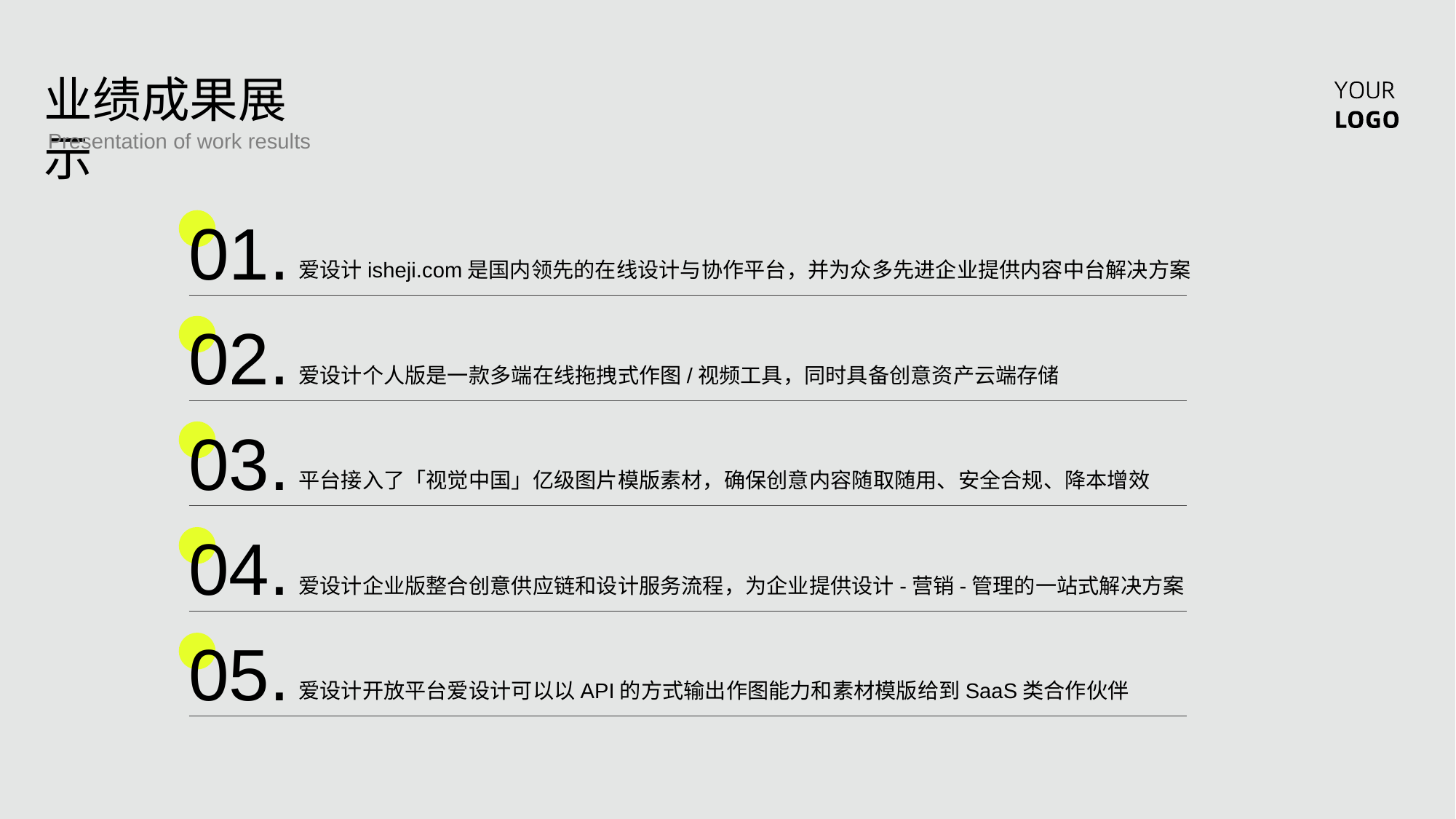

业绩成果展示

Presentation of work results
01.

爱设计isheji.com是国内领先的在线设计与协作平台，并为众多先进企业提供内容中台解决方案
02.

爱设计个人版是一款多端在线拖拽式作图/视频工具，同时具备创意资产云端存储
03.

平台接入了「视觉中国」亿级图片模版素材，确保创意内容随取随用、安全合规、降本增效
04.

爱设计企业版整合创意供应链和设计服务流程，为企业提供设计-营销-管理的一站式解决方案
05.

爱设计开放平台爱设计可以以API的方式输出作图能力和素材模版给到SaaS类合作伙伴